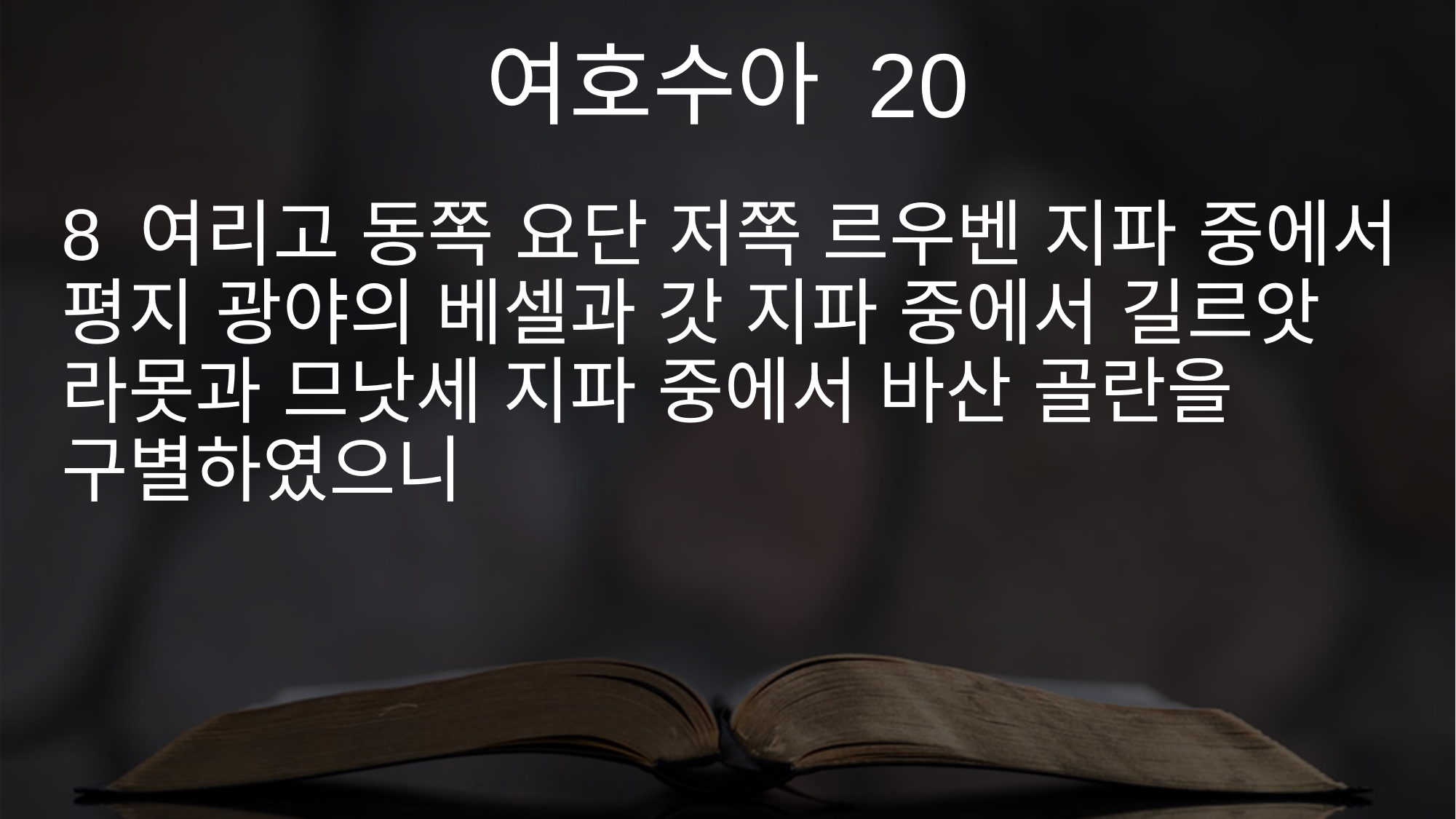

여호수아 20
8 여리고 동쪽 요단 저쪽 르우벤 지파 중에서 평지 광야의 베셀과 갓 지파 중에서 길르앗 라못과 므낫세 지파 중에서 바산 골란을 구별하였으니